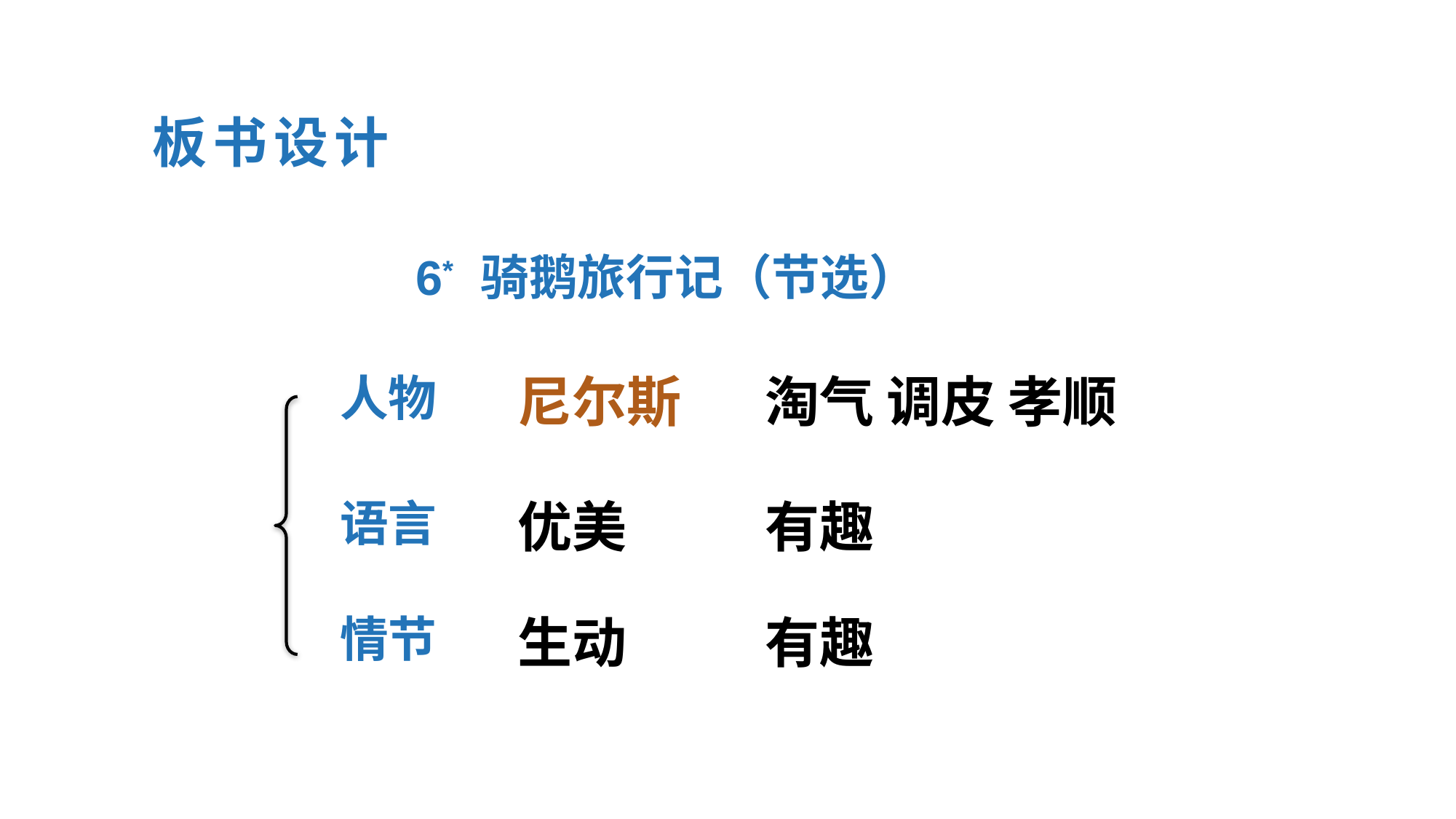

板书设计
6*  骑鹅旅行记（节选）
人物
尼尔斯
淘气 调皮 孝顺

语言
优美
有趣
情节
生动
有趣